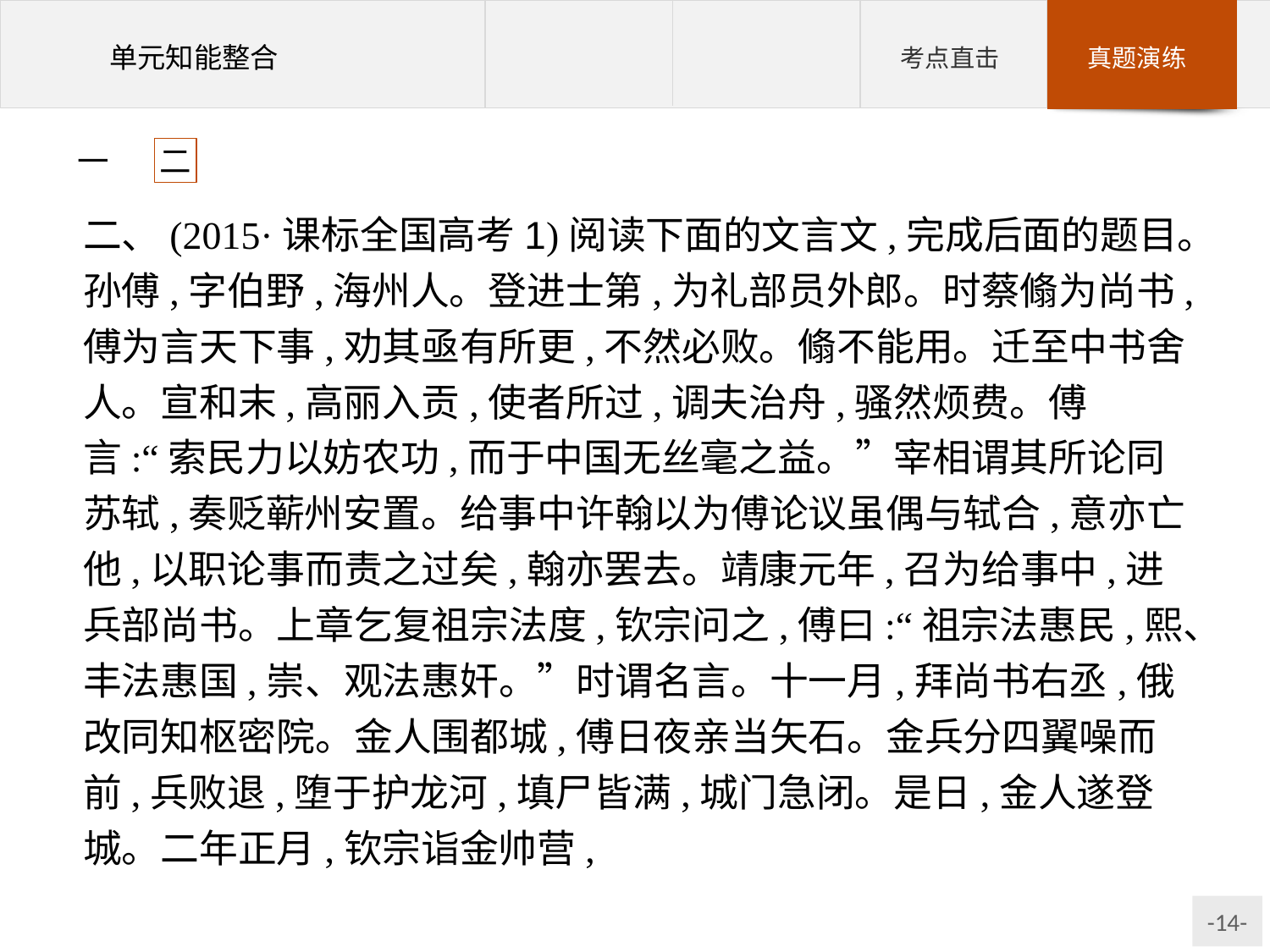

一       二

二、(2015·课标全国高考1)阅读下面的文言文,完成后面的题目。
孙傅,字伯野,海州人。登进士第,为礼部员外郎。时蔡翛为尚书,傅为言天下事,劝其亟有所更,不然必败。翛不能用。迁至中书舍人。宣和末,高丽入贡,使者所过,调夫治舟,骚然烦费。傅言:“索民力以妨农功,而于中国无丝毫之益。”宰相谓其所论同苏轼,奏贬蕲州安置。给事中许翰以为傅论议虽偶与轼合,意亦亡他,以职论事而责之过矣,翰亦罢去。靖康元年,召为给事中,进兵部尚书。上章乞复祖宗法度,钦宗问之,傅曰:“祖宗法惠民,熙、丰法惠国,崇、观法惠奸。”时谓名言。十一月,拜尚书右丞,俄改同知枢密院。金人围都城,傅日夜亲当矢石。金兵分四翼噪而前,兵败退,堕于护龙河,填尸皆满,城门急闭。是日,金人遂登城。二年正月,钦宗诣金帅营,